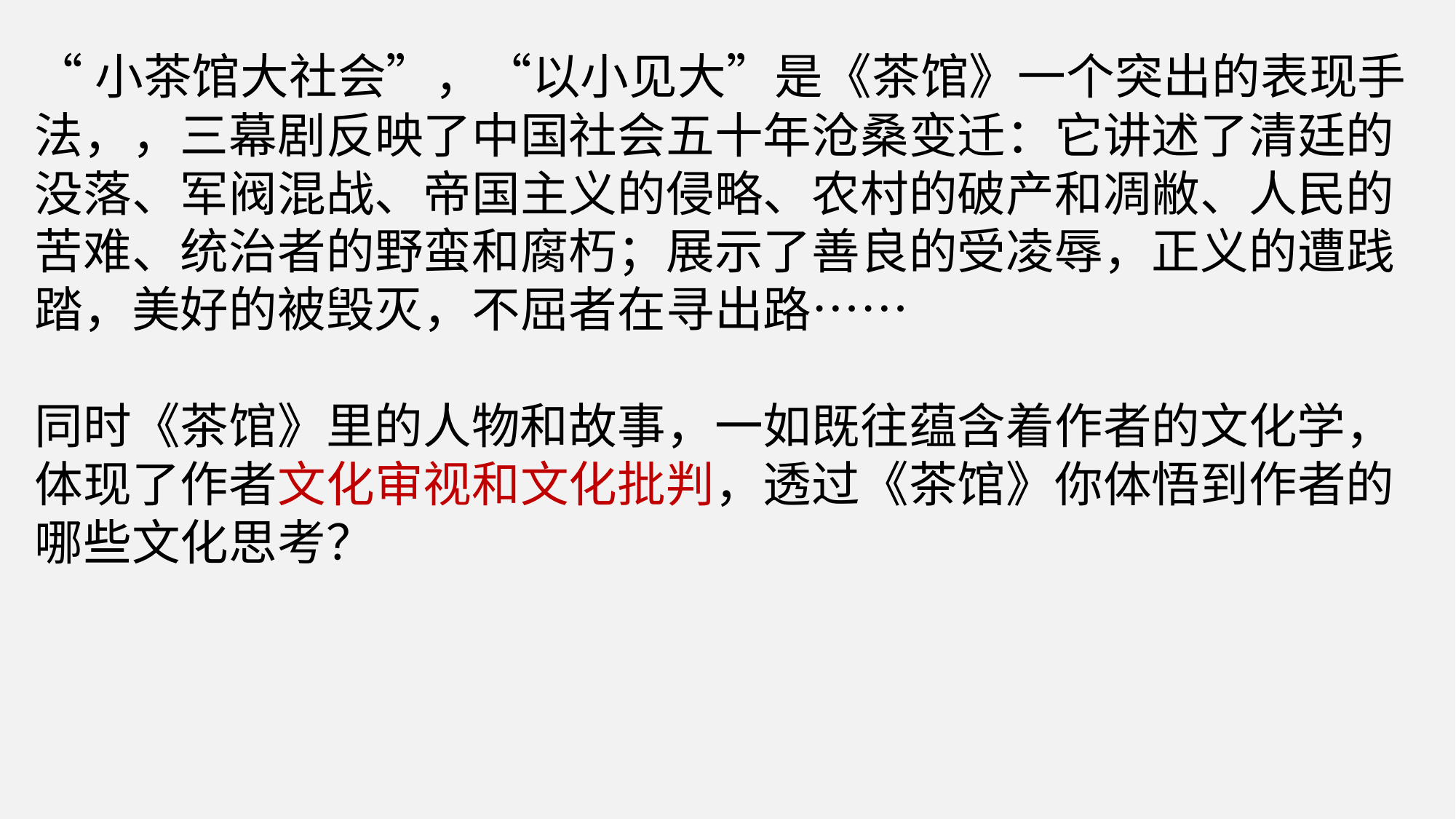

“小茶馆大社会”，“以小见大”是《茶馆》一个突出的表现手法，，三幕剧反映了中国社会五十年沧桑变迁：它讲述了清廷的没落、军阀混战、帝国主义的侵略、农村的破产和凋敝、人民的苦难、统治者的野蛮和腐朽；展示了善良的受凌辱，正义的遭践踏，美好的被毁灭，不屈者在寻出路……

同时《茶馆》里的人物和故事，一如既往蕴含着作者的文化学，体现了作者文化审视和文化批判，透过《茶馆》你体悟到作者的哪些文化思考？